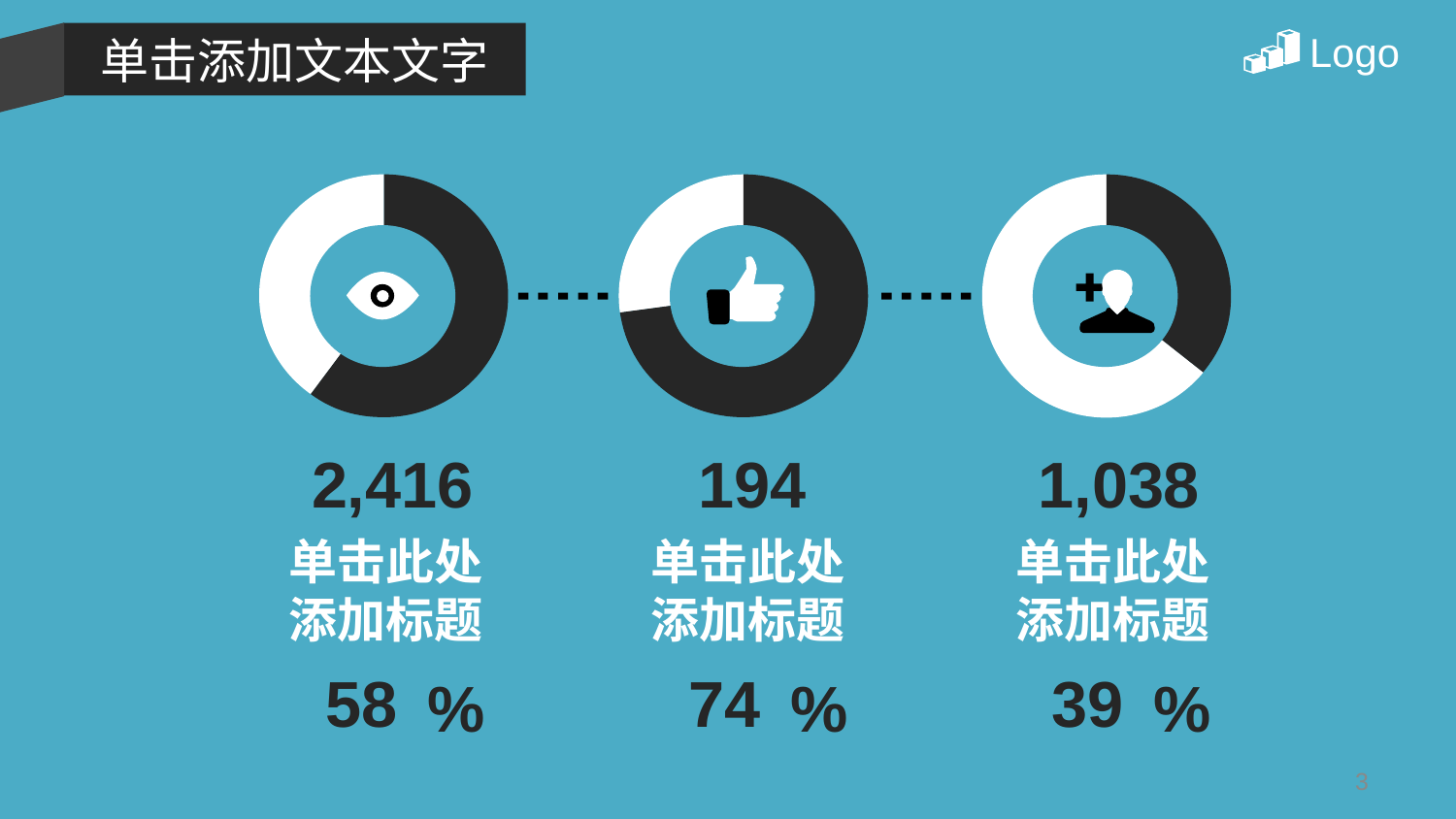

Logo
单击添加文本文字

2,416
194
1,038
单击此处
添加标题
单击此处
添加标题
单击此处
添加标题
58
%
74
%
39
%
3